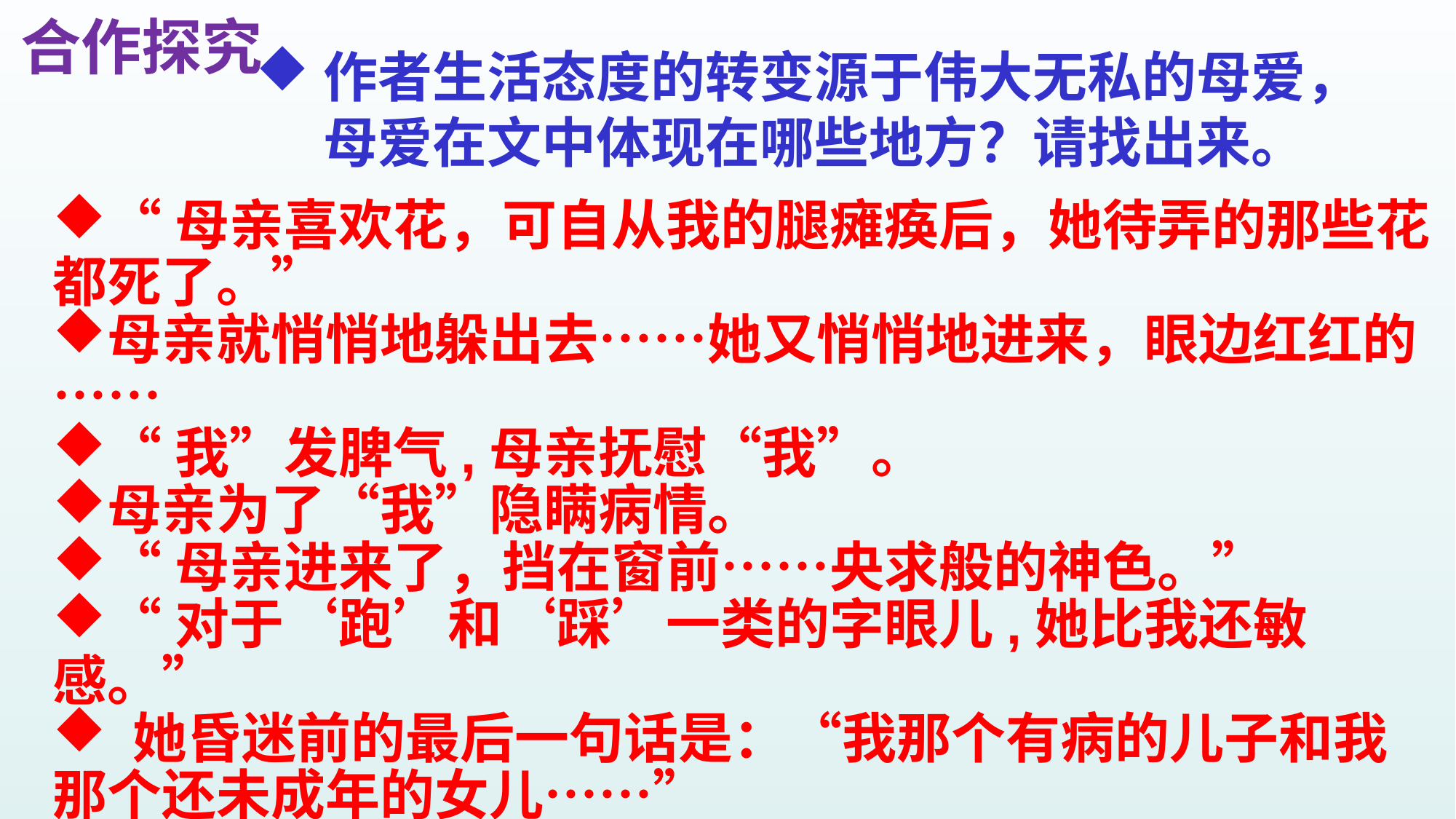

合作探究
# 作者生活态度的转变源于伟大无私的母爱，母爱在文中体现在哪些地方？请找出来。
“母亲喜欢花，可自从我的腿瘫痪后，她待弄的那些花都死了。”
母亲就悄悄地躲出去……她又悄悄地进来，眼边红红的……
“我”发脾气,母亲抚慰“我”。
母亲为了“我”隐瞒病情。
“母亲进来了，挡在窗前……央求般的神色。”
“对于‘跑’和‘踩’一类的字眼儿,她比我还敏感。”
 她昏迷前的最后一句话是：“我那个有病的儿子和我那个还未成年的女儿……”
……